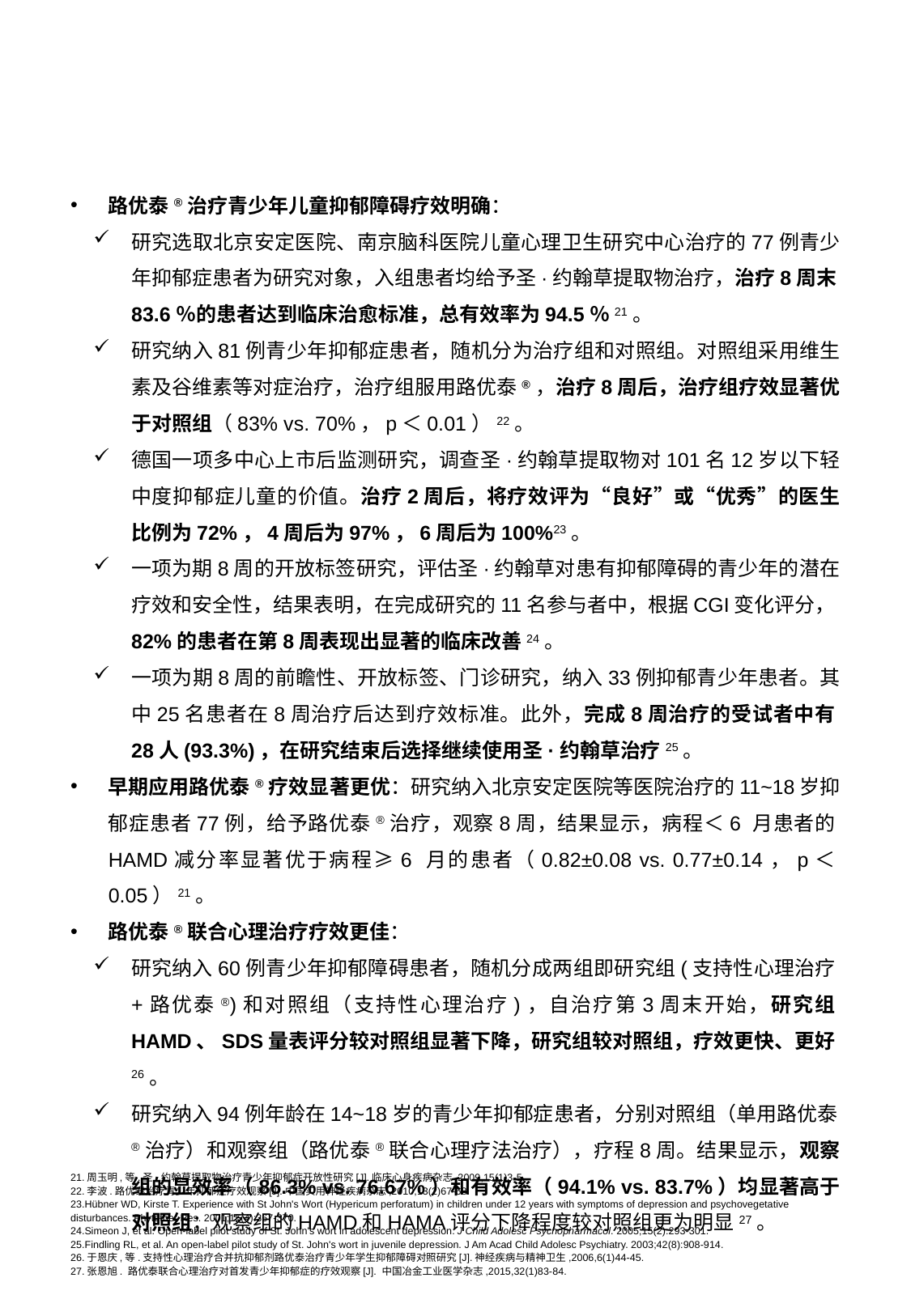

路优泰®治疗青少年儿童抑郁障碍疗效明确：
研究选取北京安定医院、南京脑科医院儿童心理卫生研究中心治疗的77例青少年抑郁症患者为研究对象，入组患者均给予圣·约翰草提取物治疗，治疗8周末83.6％的患者达到临床治愈标准，总有效率为94.5％21。
研究纳入81例青少年抑郁症患者，随机分为治疗组和对照组。对照组采用维生素及谷维素等对症治疗，治疗组服用路优泰®，治疗8周后，治疗组疗效显著优于对照组（83% vs. 70%，p＜0.01）22。
德国一项多中心上市后监测研究，调查圣·约翰草提取物对101名12岁以下轻中度抑郁症儿童的价值。治疗2周后，将疗效评为“良好”或“优秀”的医生比例为72%，4周后为97%，6周后为100%23。
一项为期8周的开放标签研究，评估圣·约翰草对患有抑郁障碍的青少年的潜在疗效和安全性，结果表明，在完成研究的11名参与者中，根据CGI变化评分，82%的患者在第8周表现出显著的临床改善24。
一项为期8周的前瞻性、开放标签、门诊研究，纳入33例抑郁青少年患者。其中25名患者在8周治疗后达到疗效标准。此外，完成8周治疗的受试者中有28人(93.3%)，在研究结束后选择继续使用圣·约翰草治疗25。
早期应用路优泰®疗效显著更优：研究纳入北京安定医院等医院治疗的11~18岁抑郁症患者77例，给予路优泰®治疗，观察8周，结果显示，病程＜6 月患者的HAMD减分率显著优于病程≥6 月的患者（0.82±0.08 vs. 0.77±0.14，p＜0.05）21。
路优泰®联合心理治疗疗效更佳：
研究纳入60例青少年抑郁障碍患者，随机分成两组即研究组(支持性心理治疗+路优泰®)和对照组（支持性心理治疗)，自治疗第3周末开始，研究组HAMD、SDS量表评分较对照组显著下降，研究组较对照组，疗效更快、更好26。
研究纳入94例年龄在14~18岁的青少年抑郁症患者，分别对照组（单用路优泰®治疗）和观察组（路优泰®联合心理疗法治疗），疗程8周。结果显示，观察组的显效率（86.3% vs. 76.67%）和有效率（94.1% vs. 83.7%）均显著高于对照组；观察组的HAMD和HAMA评分下降程度较对照组更为明显27。
21.周玉明,等.圣·约翰草提取物治疗青少年抑郁症开放性研究[J].临床心身疾病杂志,2009,15(1)3-5.
22.李波.路优泰治疗青少年抑郁症疗效观察[J].中国实用神经疾病杂志,2010,13(2)67-68.
23.Hübner WD, Kirste T. Experience with St John's Wort (Hypericum perforatum) in children under 12 years with symptoms of depression and psychovegetative disturbances. Phytother Res. 2001;15(4):367-370.
24.Simeon J, et al. Open-label pilot study of St. John's wort in adolescent depression. J Child Adolesc Psychopharmacol. 2005;15(2):293-301.
25.Findling RL, et al. An open-label pilot study of St. John's wort in juvenile depression. J Am Acad Child Adolesc Psychiatry. 2003;42(8):908-914.
26.于恩庆,等.支持性心理治疗合并抗抑郁剂路优泰治疗青少年学生抑郁障碍对照研究[J].神经疾病与精神卫生,2006,6(1)44-45.
27.张恩旭. 路优泰联合心理治疗对首发青少年抑郁症的疗效观察[J]. 中国冶金工业医学杂志,2015,32(1)83-84.